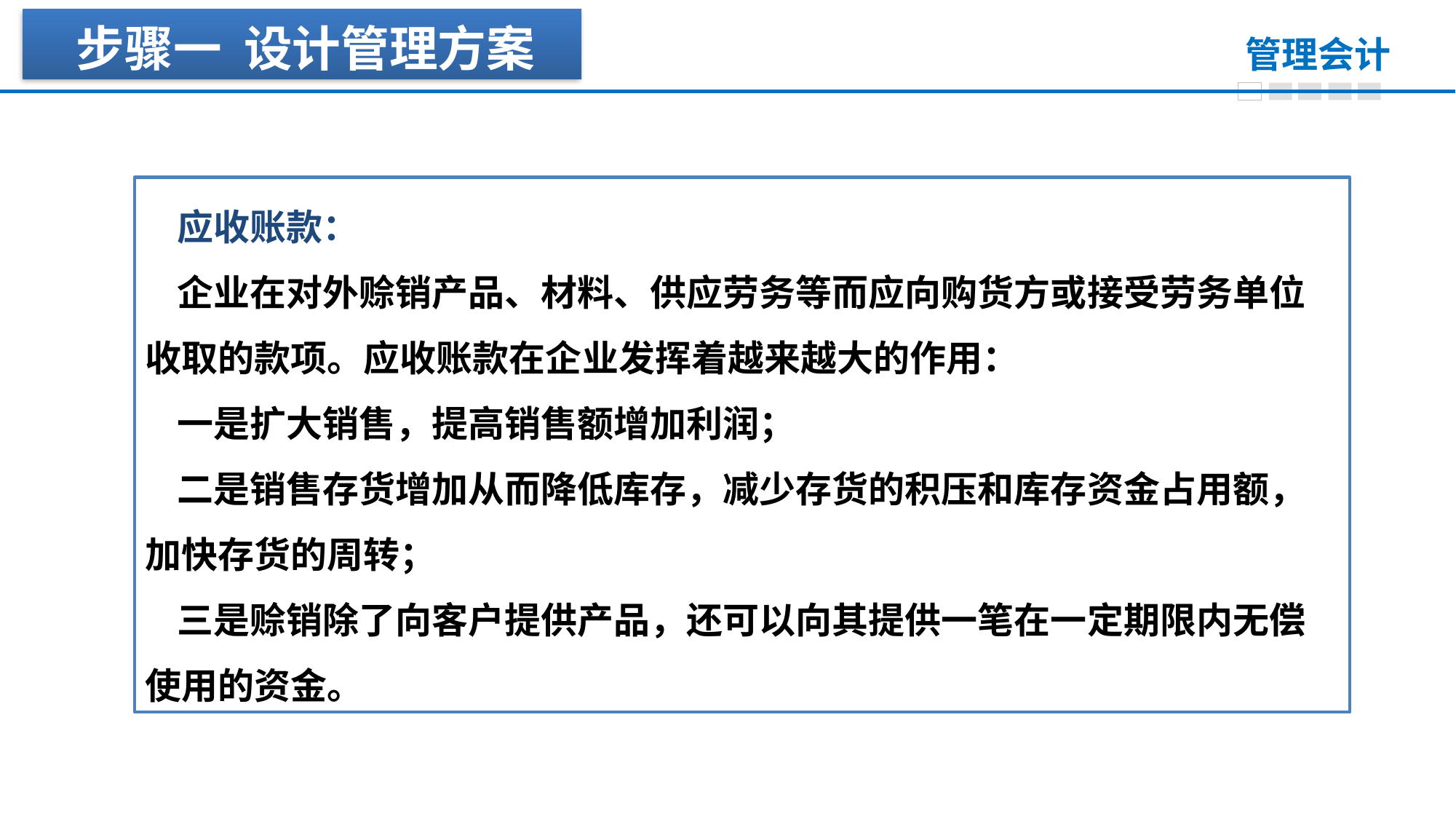

步骤一  设计管理方案
应收账款：
企业在对外赊销产品、材料、供应劳务等而应向购货方或接受劳务单位收取的款项。应收账款在企业发挥着越来越大的作用：
一是扩大销售，提高销售额增加利润；
二是销售存货增加从而降低库存，减少存货的积压和库存资金占用额，加快存货的周转；
三是赊销除了向客户提供产品，还可以向其提供一笔在一定期限内无偿使用的资金。